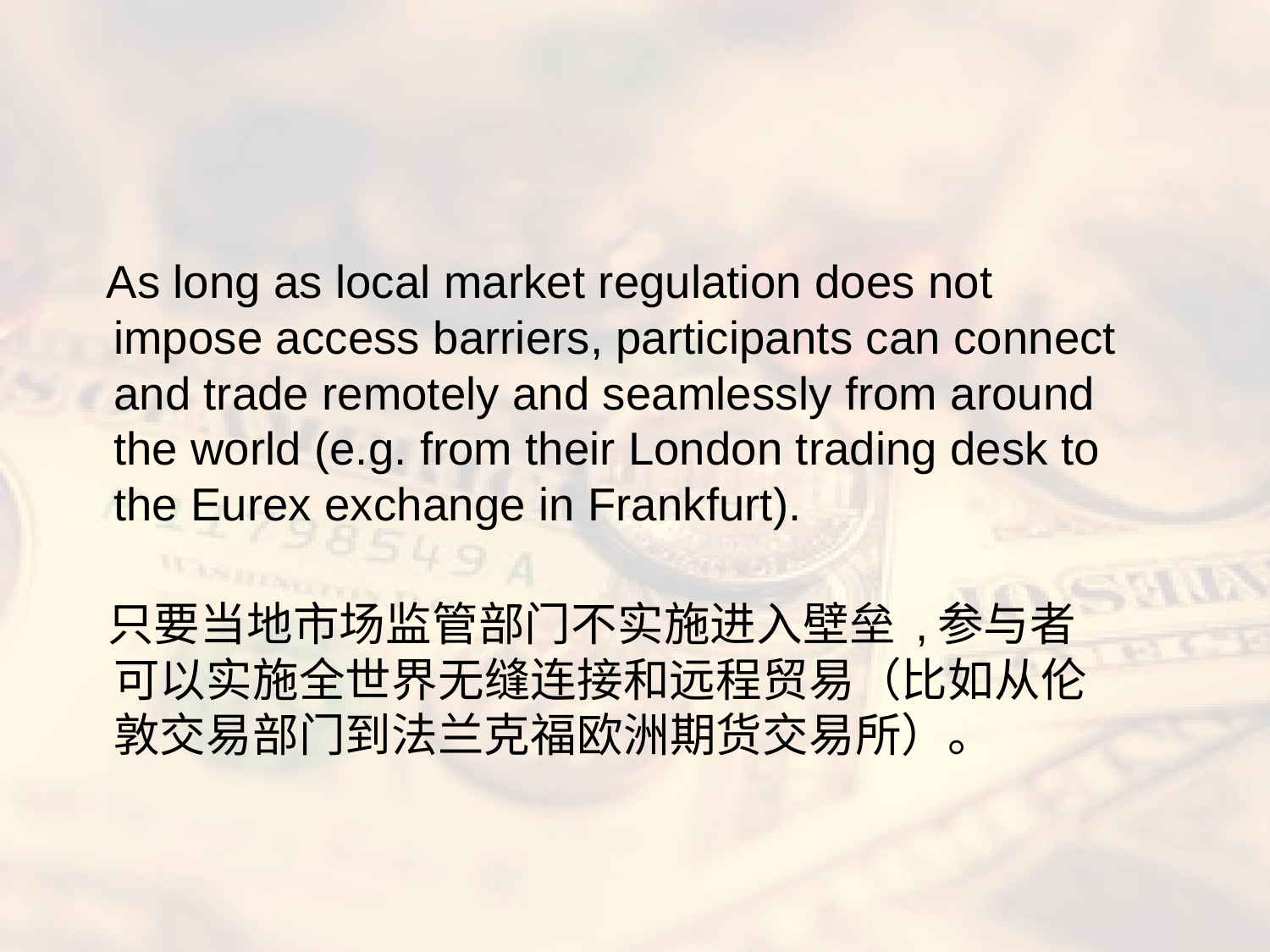

#
   As long as local market regulation does not impose access barriers, participants can connect and trade remotely and seamlessly from around the world (e.g. from their London trading desk to the Eurex exchange in Frankfurt).
   只要当地市场监管部门不实施进入壁垒 ,参与者可以实施全世界无缝连接和远程贸易（比如从伦敦交易部门到法兰克福欧洲期货交易所）。